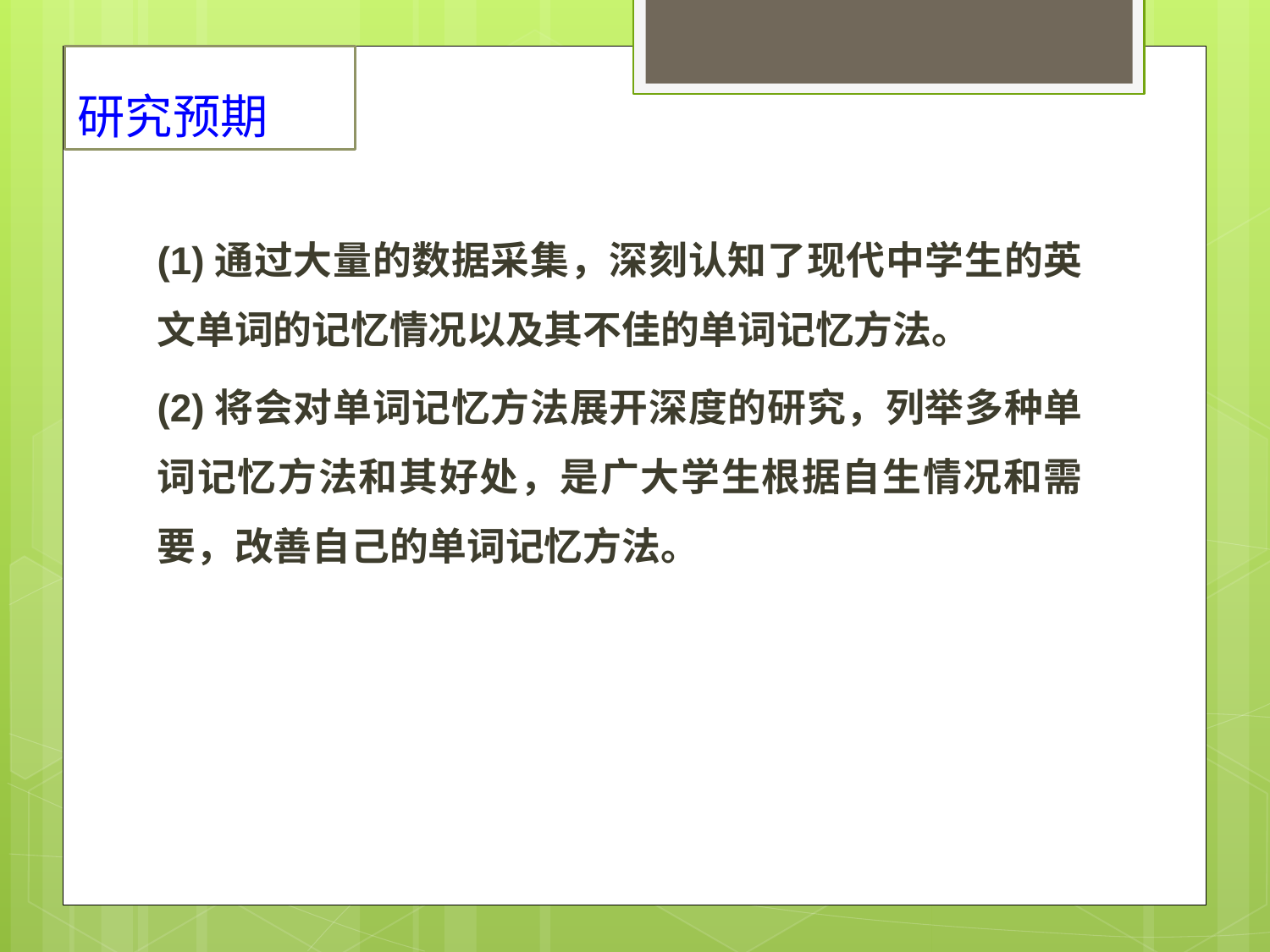

# 研究预期
(1)通过大量的数据采集，深刻认知了现代中学生的英文单词的记忆情况以及其不佳的单词记忆方法。
(2)将会对单词记忆方法展开深度的研究，列举多种单词记忆方法和其好处，是广大学生根据自生情况和需要，改善自己的单词记忆方法。